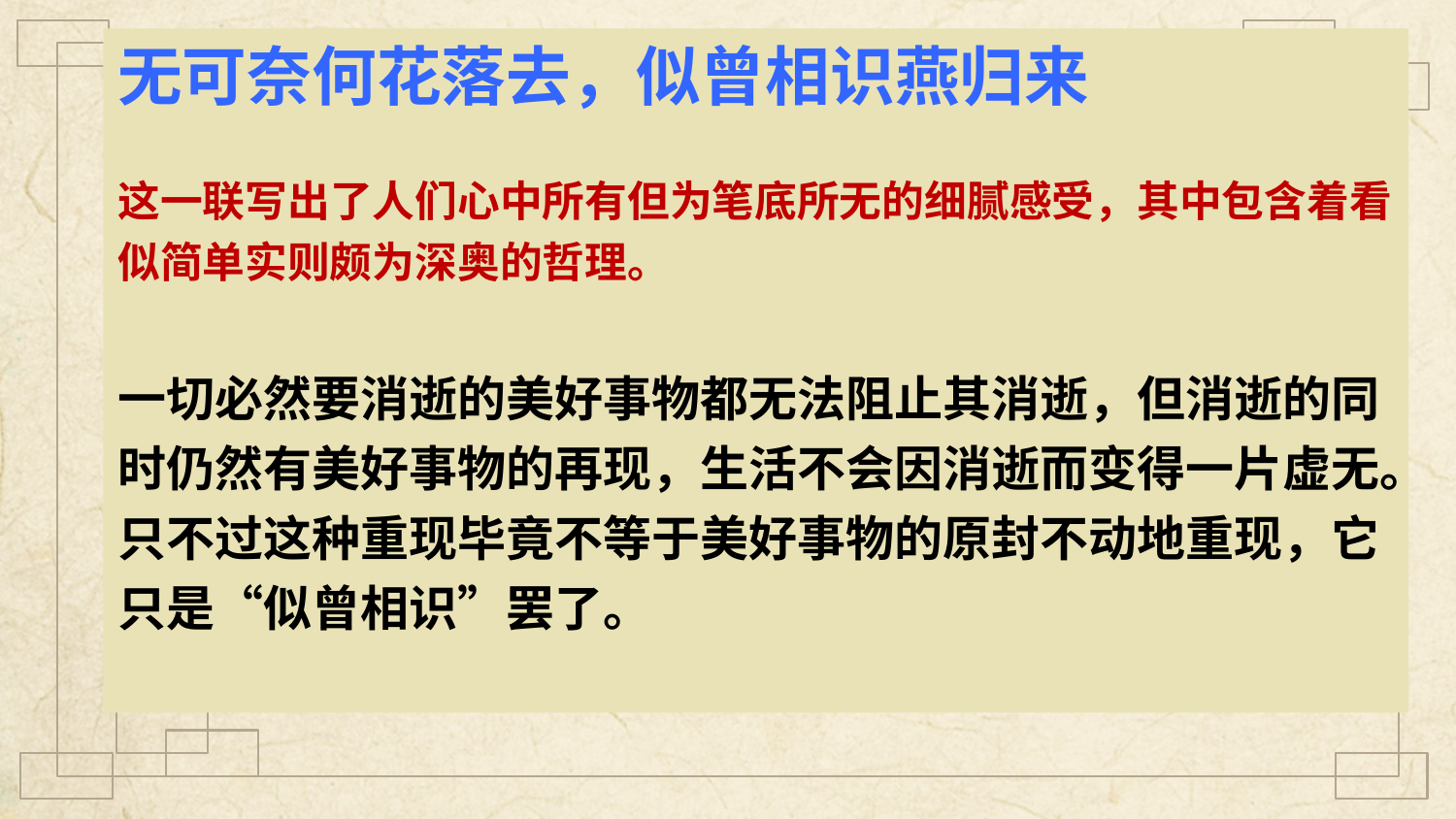

无可奈何花落去，似曾相识燕归来

这一联写出了人们心中所有但为笔底所无的细腻感受，其中包含着看似简单实则颇为深奥的哲理。

一切必然要消逝的美好事物都无法阻止其消逝，但消逝的同时仍然有美好事物的再现，生活不会因消逝而变得一片虚无。只不过这种重现毕竟不等于美好事物的原封不动地重现，它只是“似曾相识”罢了。